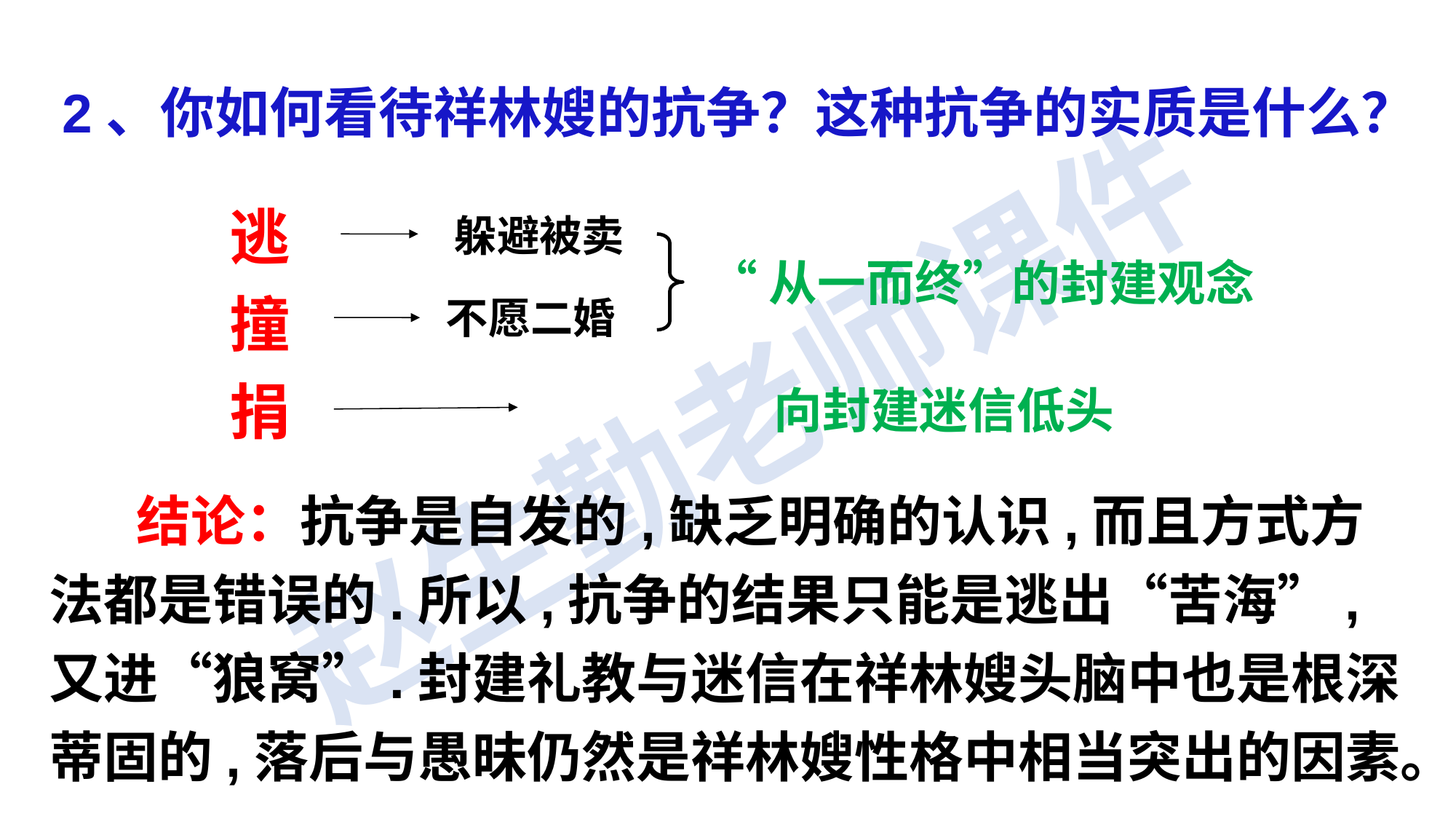

2、你如何看待祥林嫂的抗争？这种抗争的实质是什么？
逃撞捐
躲避被卖

“从一而终”的封建观念
不愿二婚

向封建迷信低头

      结论：抗争是自发的,缺乏明确的认识,而且方式方法都是错误的.所以,抗争的结果只能是逃出“苦海”,又进“狼窝”.封建礼教与迷信在祥林嫂头脑中也是根深蒂固的,落后与愚昧仍然是祥林嫂性格中相当突出的因素。